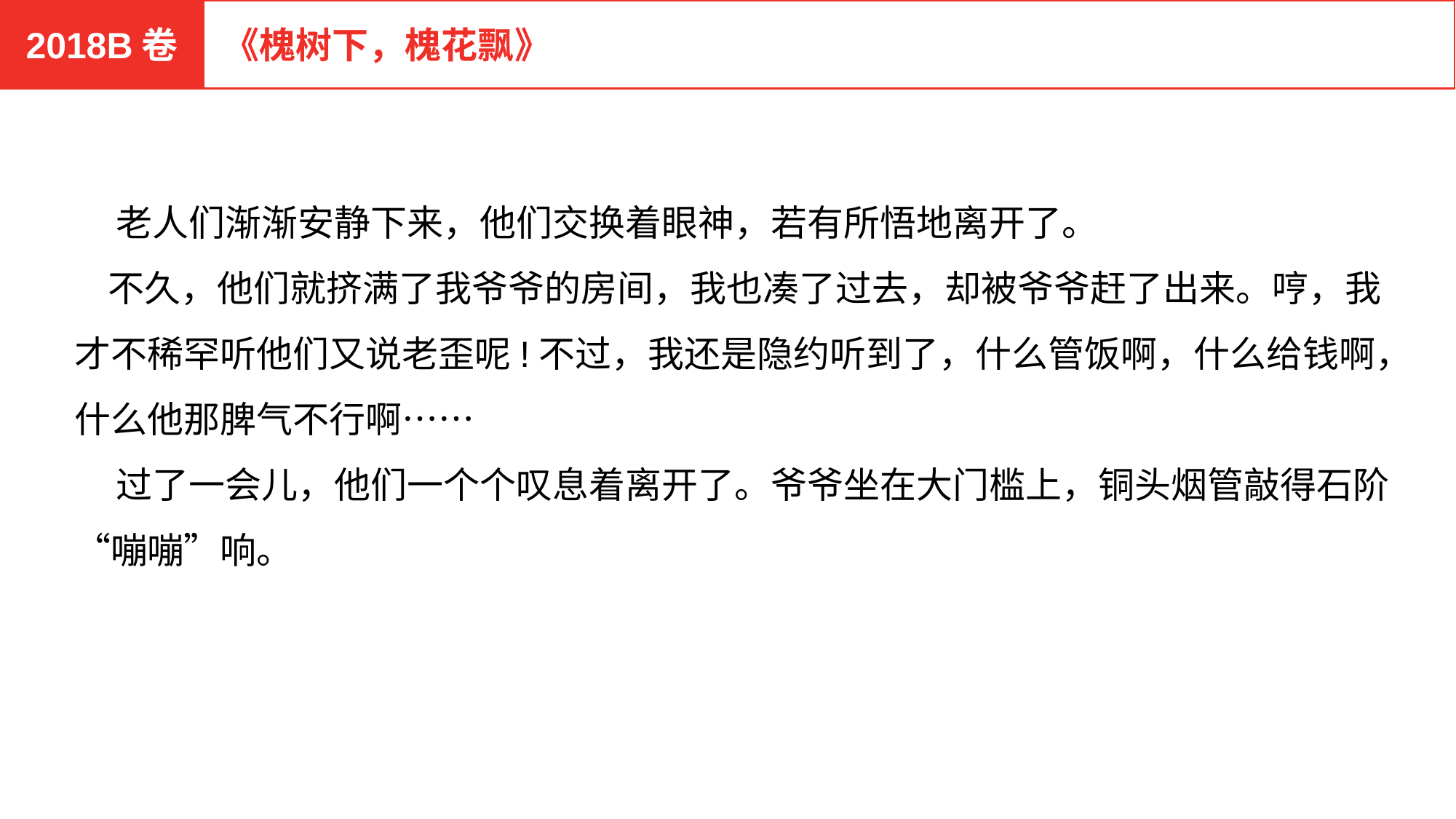

2018B卷
《槐树下，槐花飘》
    老人们渐渐安静下来，他们交换着眼神，若有所悟地离开了。
   不久，他们就挤满了我爷爷的房间，我也凑了过去，却被爷爷赶了出来。哼，我才不稀罕听他们又说老歪呢!不过，我还是隐约听到了，什么管饭啊，什么给钱啊，什么他那脾气不行啊……
    过了一会儿，他们一个个叹息着离开了。爷爷坐在大门槛上，铜头烟管敲得石阶“嘣嘣”响。